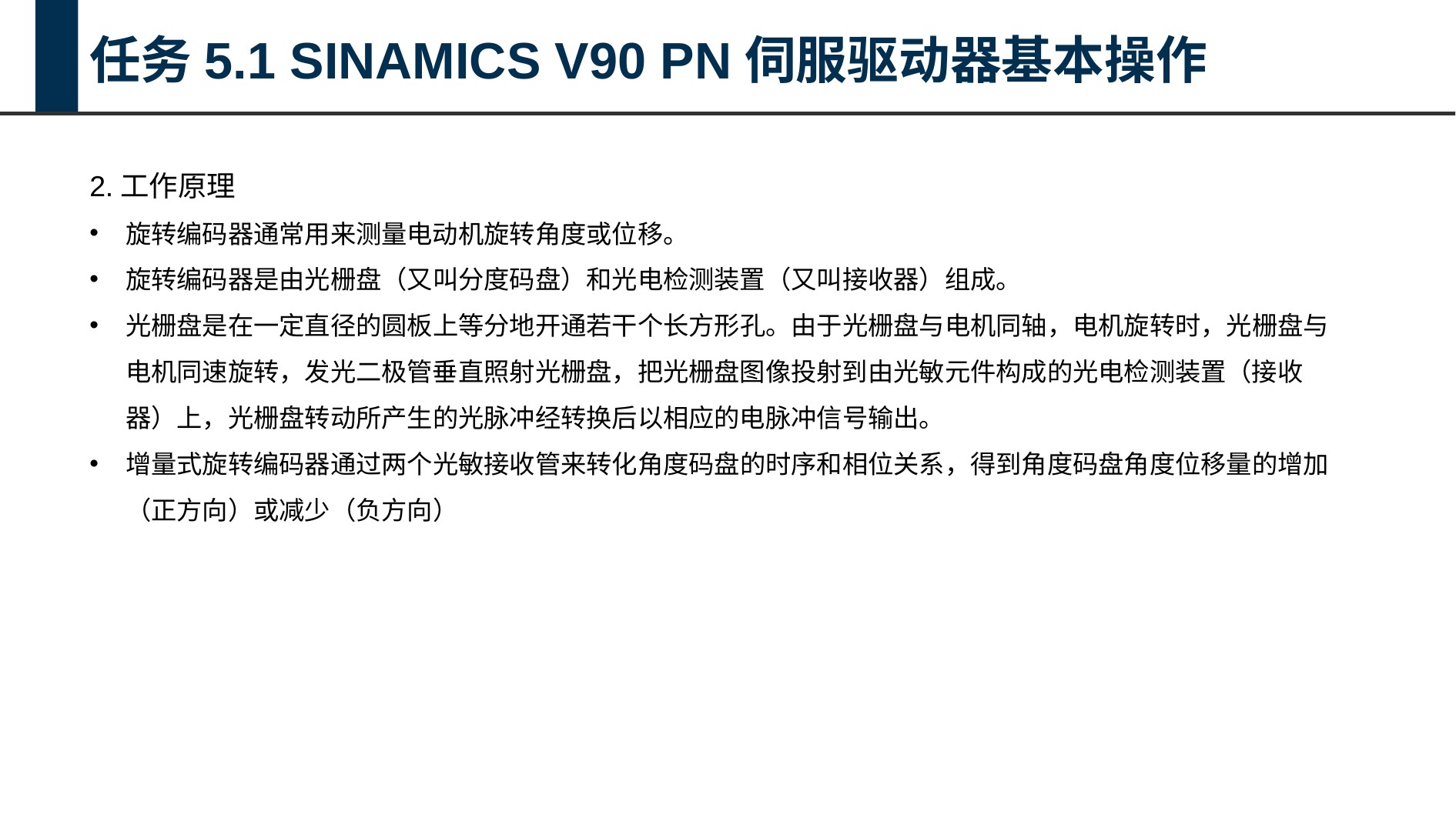

任务5.1 SINAMICS V90 PN伺服驱动器基本操作
2.工作原理
旋转编码器通常用来测量电动机旋转角度或位移。
旋转编码器是由光栅盘（又叫分度码盘）和光电检测装置（又叫接收器）组成。
光栅盘是在一定直径的圆板上等分地开通若干个长方形孔。由于光栅盘与电机同轴，电机旋转时，光栅盘与电机同速旋转，发光二极管垂直照射光栅盘，把光栅盘图像投射到由光敏元件构成的光电检测装置（接收器）上，光栅盘转动所产生的光脉冲经转换后以相应的电脉冲信号输出。
增量式旋转编码器通过两个光敏接收管来转化角度码盘的时序和相位关系，得到角度码盘角度位移量的增加（正方向）或减少（负方向）